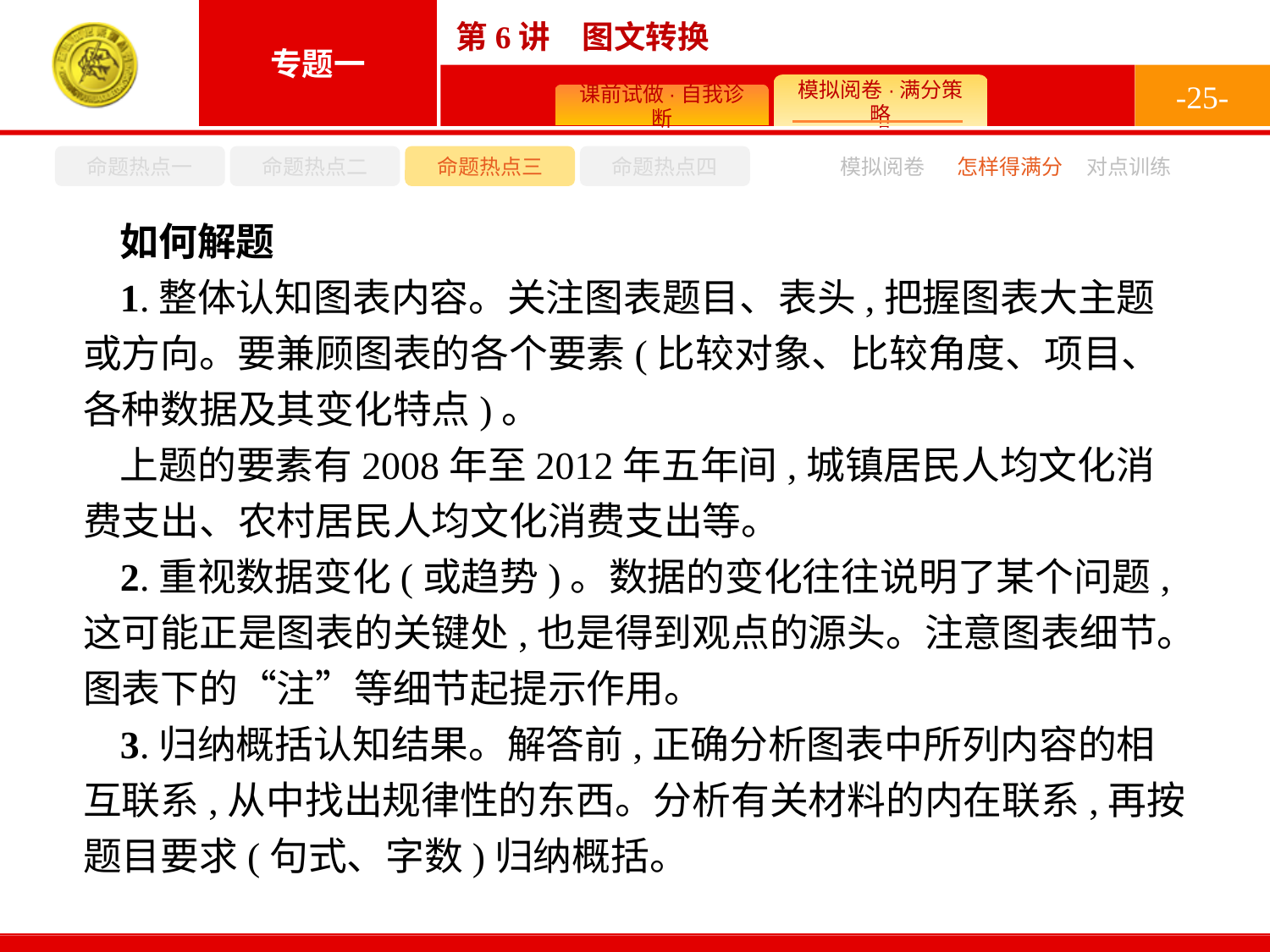

-25-
命题热点一
命题热点二
命题热点三
命题热点四
模拟阅卷
怎样得满分
对点训练
如何解题
1.整体认知图表内容。关注图表题目、表头,把握图表大主题或方向。要兼顾图表的各个要素(比较对象、比较角度、项目、各种数据及其变化特点)。
上题的要素有2008年至2012年五年间,城镇居民人均文化消费支出、农村居民人均文化消费支出等。
2.重视数据变化(或趋势)。数据的变化往往说明了某个问题,这可能正是图表的关键处,也是得到观点的源头。注意图表细节。图表下的“注”等细节起提示作用。
3.归纳概括认知结果。解答前,正确分析图表中所列内容的相互联系,从中找出规律性的东西。分析有关材料的内在联系,再按题目要求(句式、字数)归纳概括。